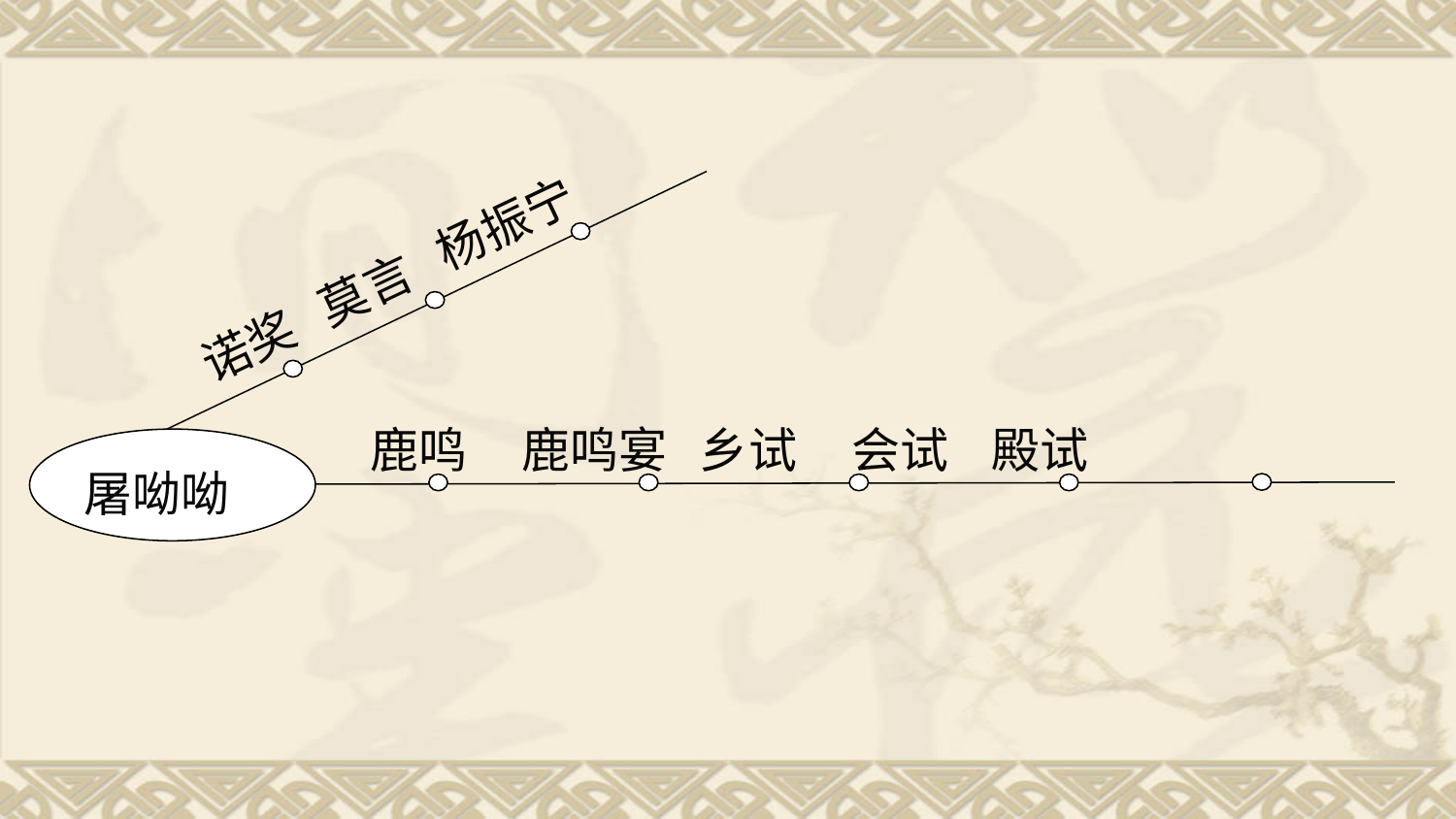

诺奖   莫言   杨振宁

鹿鸣     鹿鸣宴   乡试     会试    殿试
屠呦呦